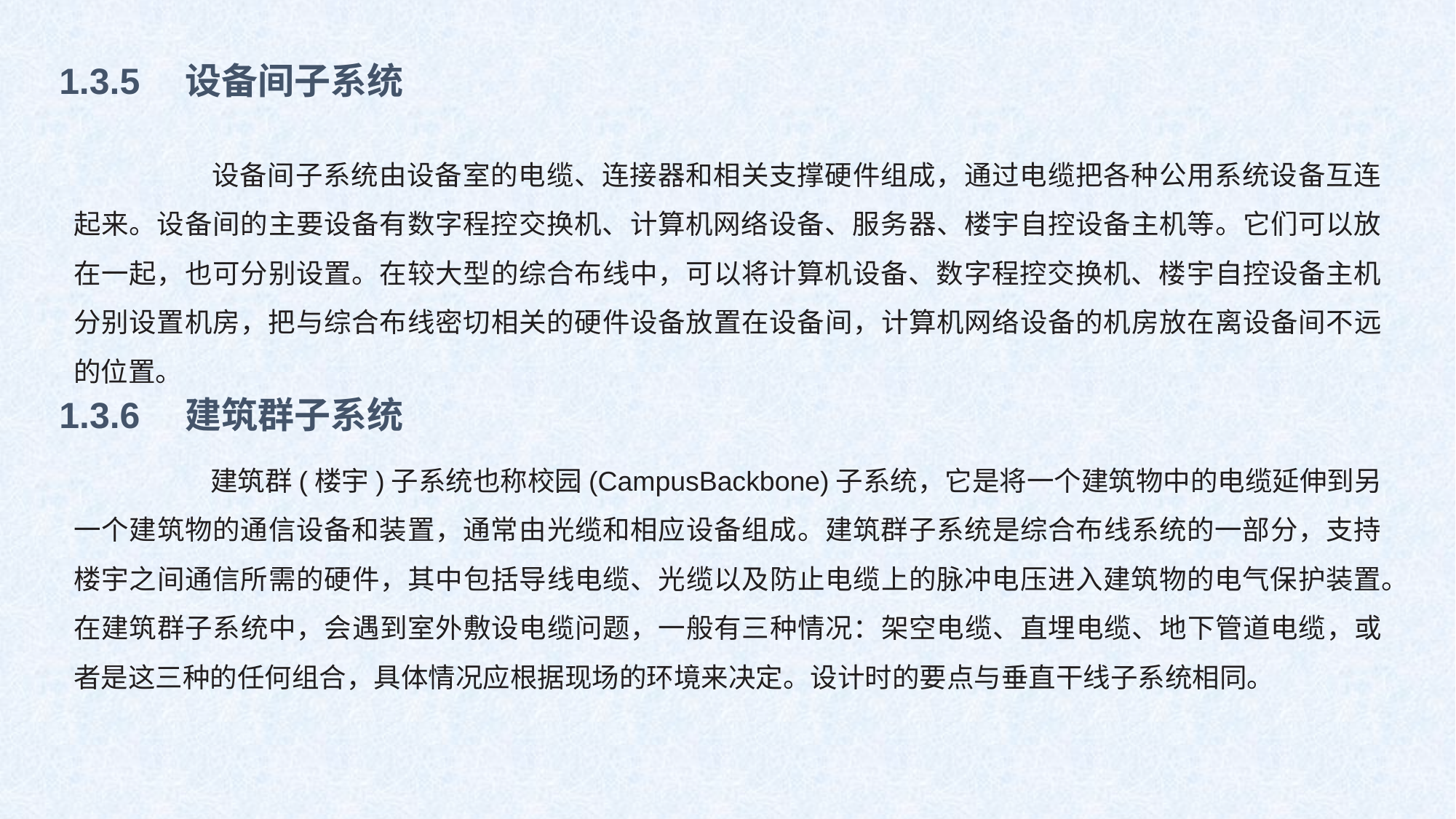

1.3.5　设备间子系统
　　　设备间子系统由设备室的电缆、连接器和相关支撑硬件组成，通过电缆把各种公用系统设备互连起来。设备间的主要设备有数字程控交换机、计算机网络设备、服务器、楼宇自控设备主机等。它们可以放在一起，也可分别设置。在较大型的综合布线中，可以将计算机设备、数字程控交换机、楼宇自控设备主机分别设置机房，把与综合布线密切相关的硬件设备放置在设备间，计算机网络设备的机房放在离设备间不远的位置。
1.3.6　建筑群子系统
　　　建筑群(楼宇)子系统也称校园(CampusBackbone)子系统，它是将一个建筑物中的电缆延伸到另一个建筑物的通信设备和装置，通常由光缆和相应设备组成。建筑群子系统是综合布线系统的一部分，支持楼宇之间通信所需的硬件，其中包括导线电缆、光缆以及防止电缆上的脉冲电压进入建筑物的电气保护装置。在建筑群子系统中，会遇到室外敷设电缆问题，一般有三种情况：架空电缆、直埋电缆、地下管道电缆，或者是这三种的任何组合，具体情况应根据现场的环境来决定。设计时的要点与垂直干线子系统相同。